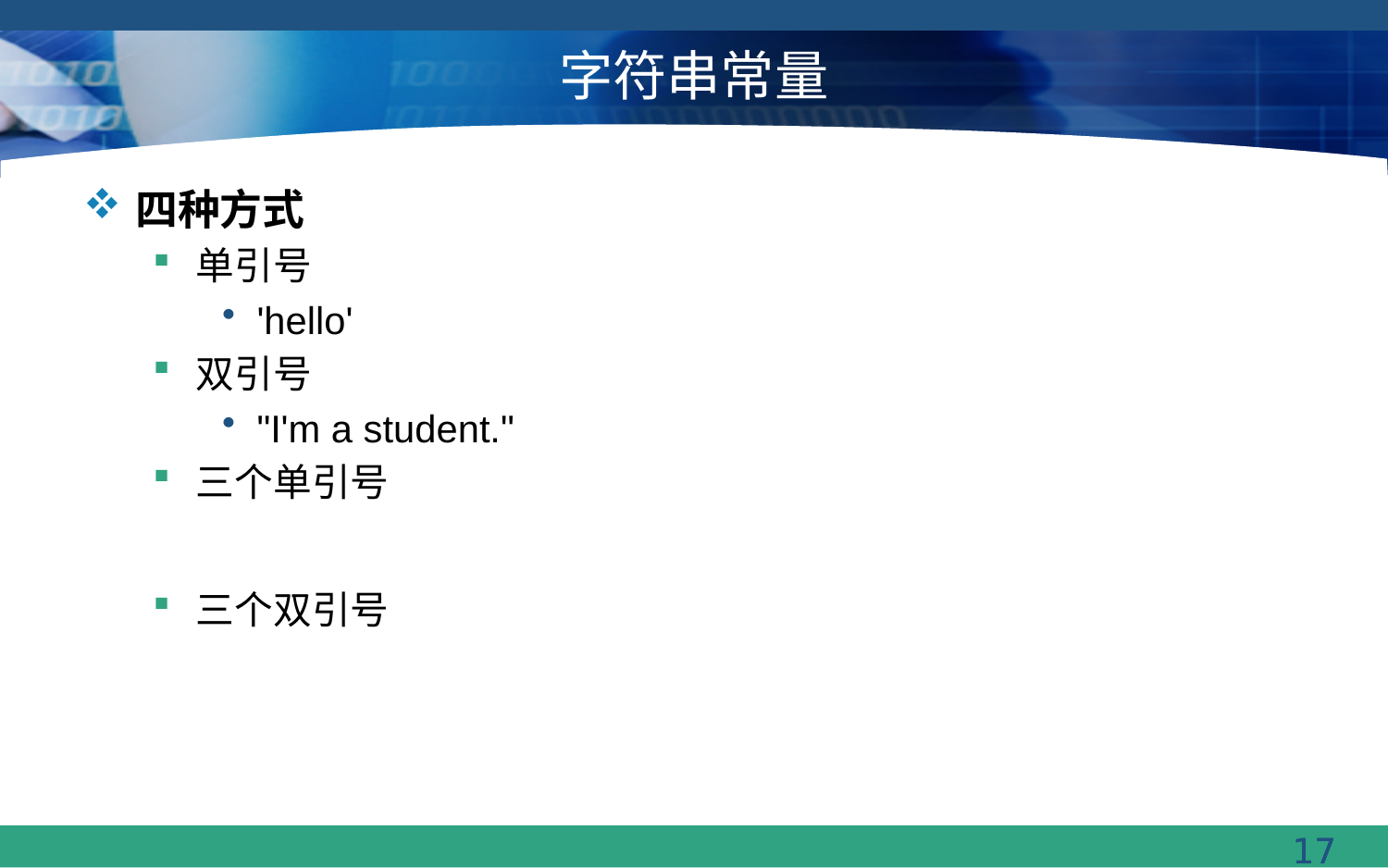

# 字符串常量
四种方式
单引号
'hello'
双引号
"I'm a student."
三个单引号

三个双引号